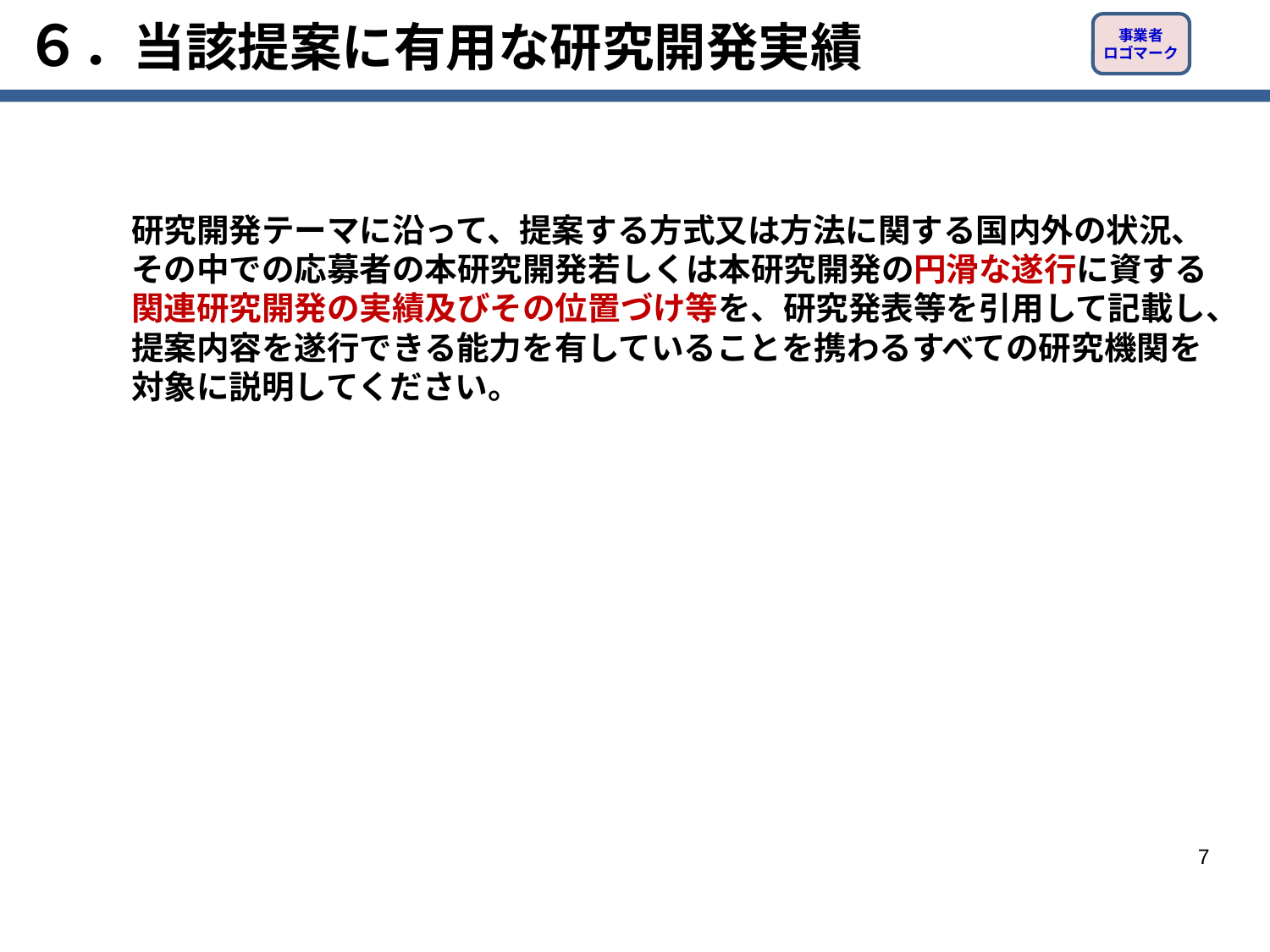

# ６．当該提案に有用な研究開発実績

事業者
ロゴマーク
研究開発テーマに沿って、提案する方式又は方法に関する国内外の状況、その中での応募者の本研究開発若しくは本研究開発の円滑な遂行に資する関連研究開発の実績及びその位置づけ等を、研究発表等を引用して記載し、提案内容を遂行できる能力を有していることを携わるすべての研究機関を対象に説明してください。
7